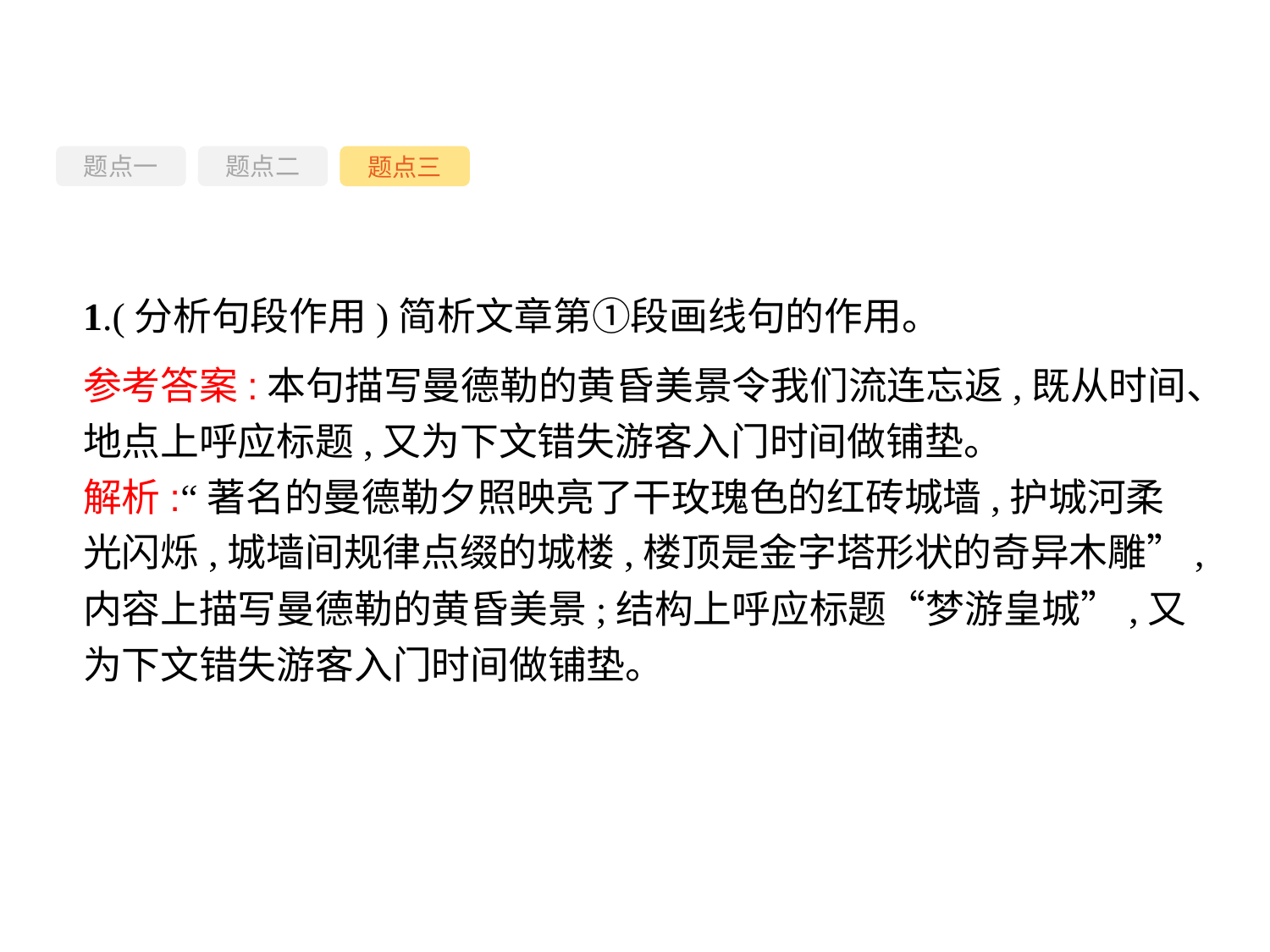

题点一
题点三
题点二
1.(分析句段作用)简析文章第①段画线句的作用。
参考答案:本句描写曼德勒的黄昏美景令我们流连忘返,既从时间、地点上呼应标题,又为下文错失游客入门时间做铺垫。
解析:“著名的曼德勒夕照映亮了干玫瑰色的红砖城墙,护城河柔光闪烁,城墙间规律点缀的城楼,楼顶是金字塔形状的奇异木雕”,内容上描写曼德勒的黄昏美景;结构上呼应标题“梦游皇城”,又为下文错失游客入门时间做铺垫。
-85-